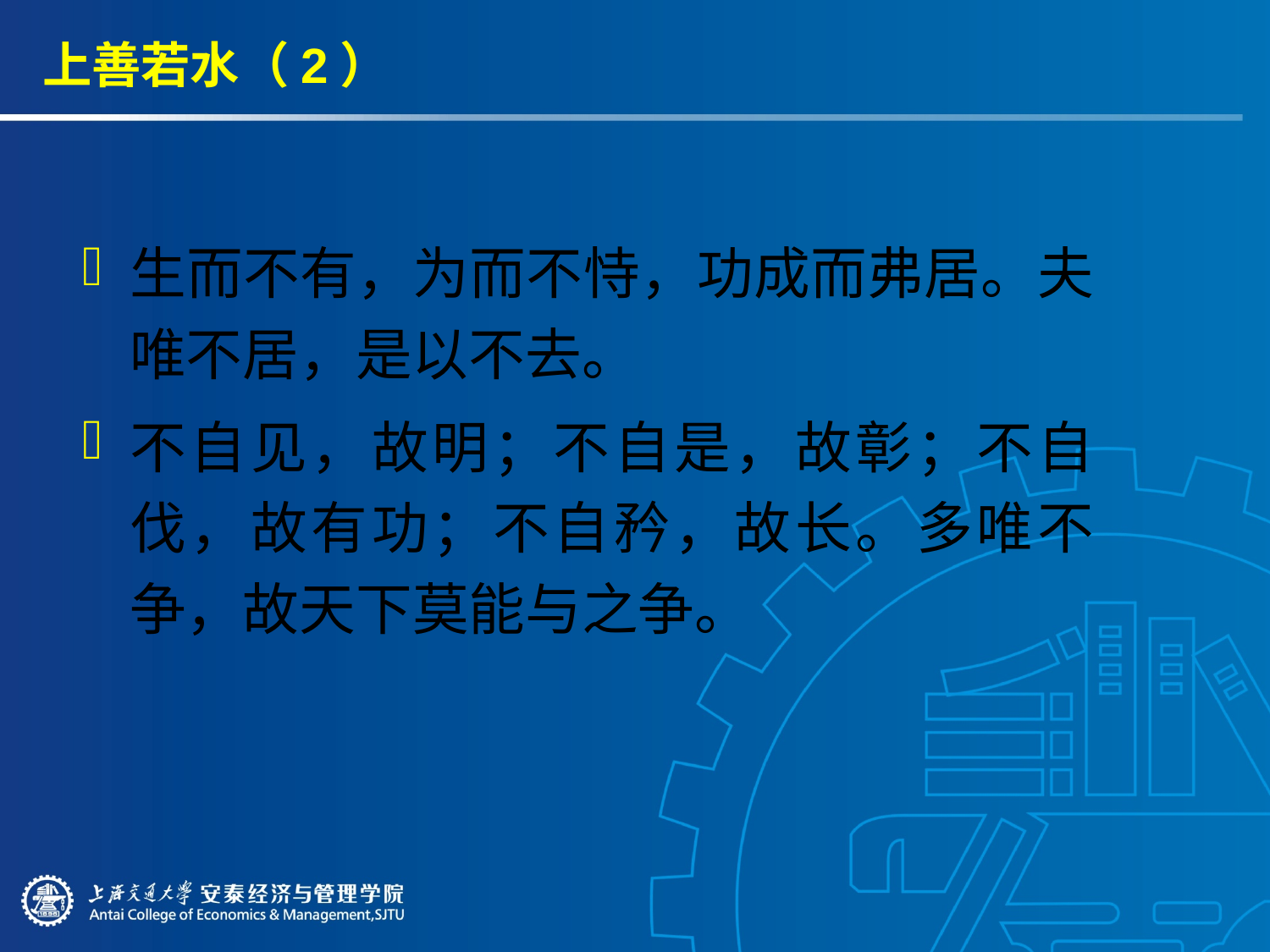

# 上善若水（2）
生而不有，为而不恃，功成而弗居。夫唯不居，是以不去。
不自见，故明；不自是，故彰；不自伐，故有功；不自矜，故长。多唯不争，故天下莫能与之争。